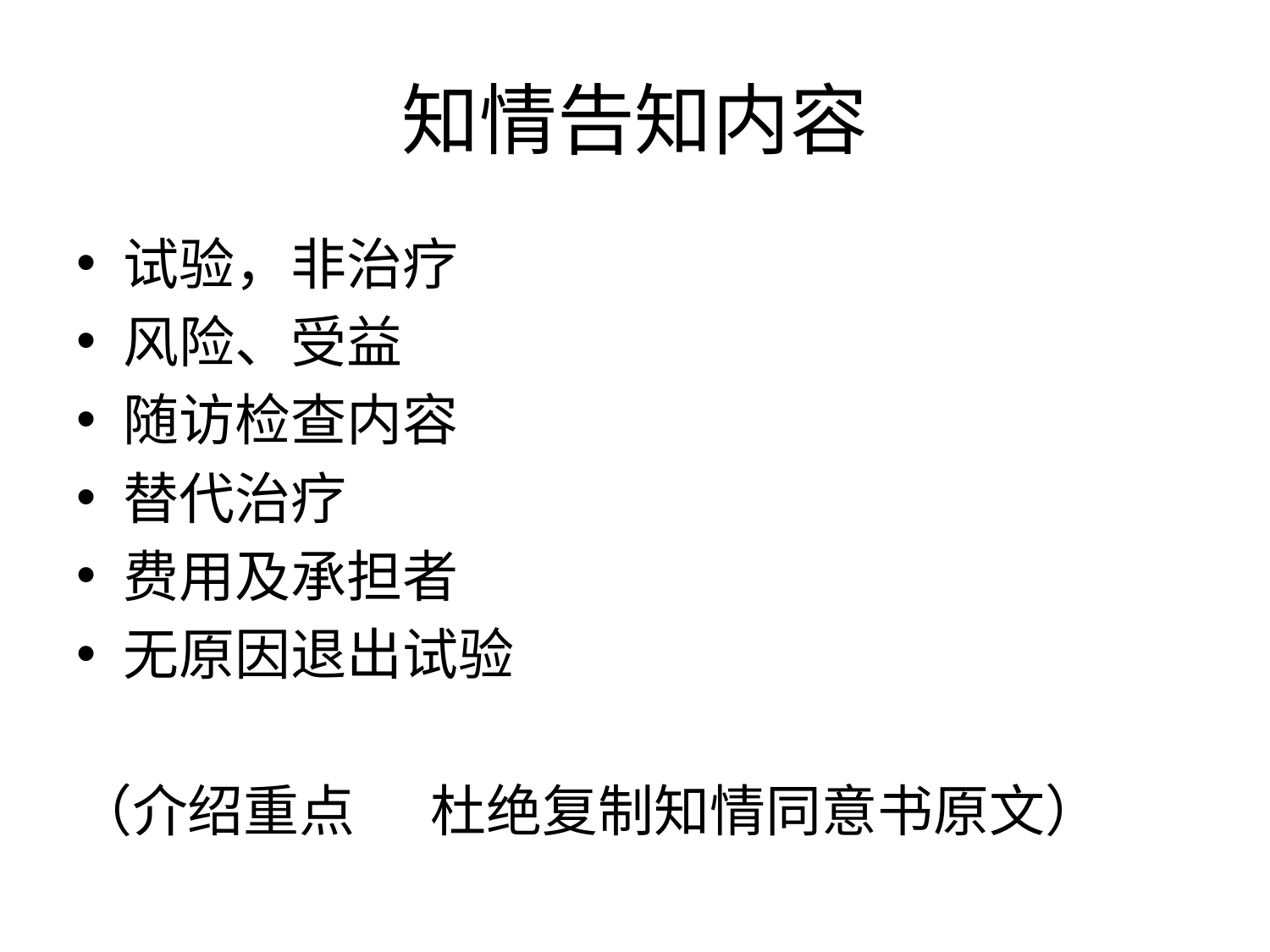

# 知情告知内容
试验，非治疗
风险、受益
随访检查内容
替代治疗
费用及承担者
无原因退出试验

（介绍重点      杜绝复制知情同意书原文）